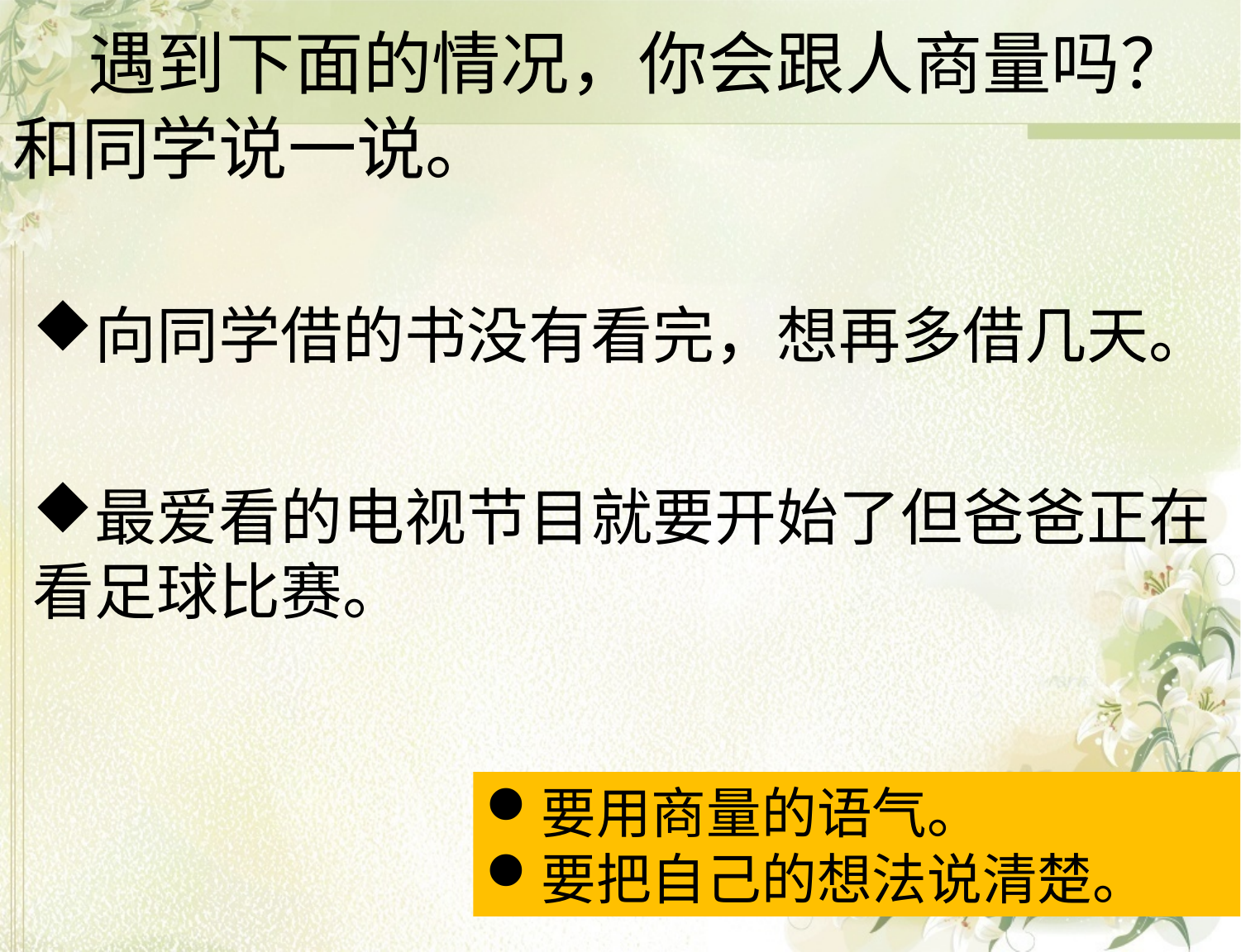

遇到下面的情况，你会跟人商量吗？和同学说一说。
向同学借的书没有看完，想再多借几天。
最爱看的电视节目就要开始了但爸爸正在看足球比赛。
要用商量的语气。
要把自己的想法说清楚。